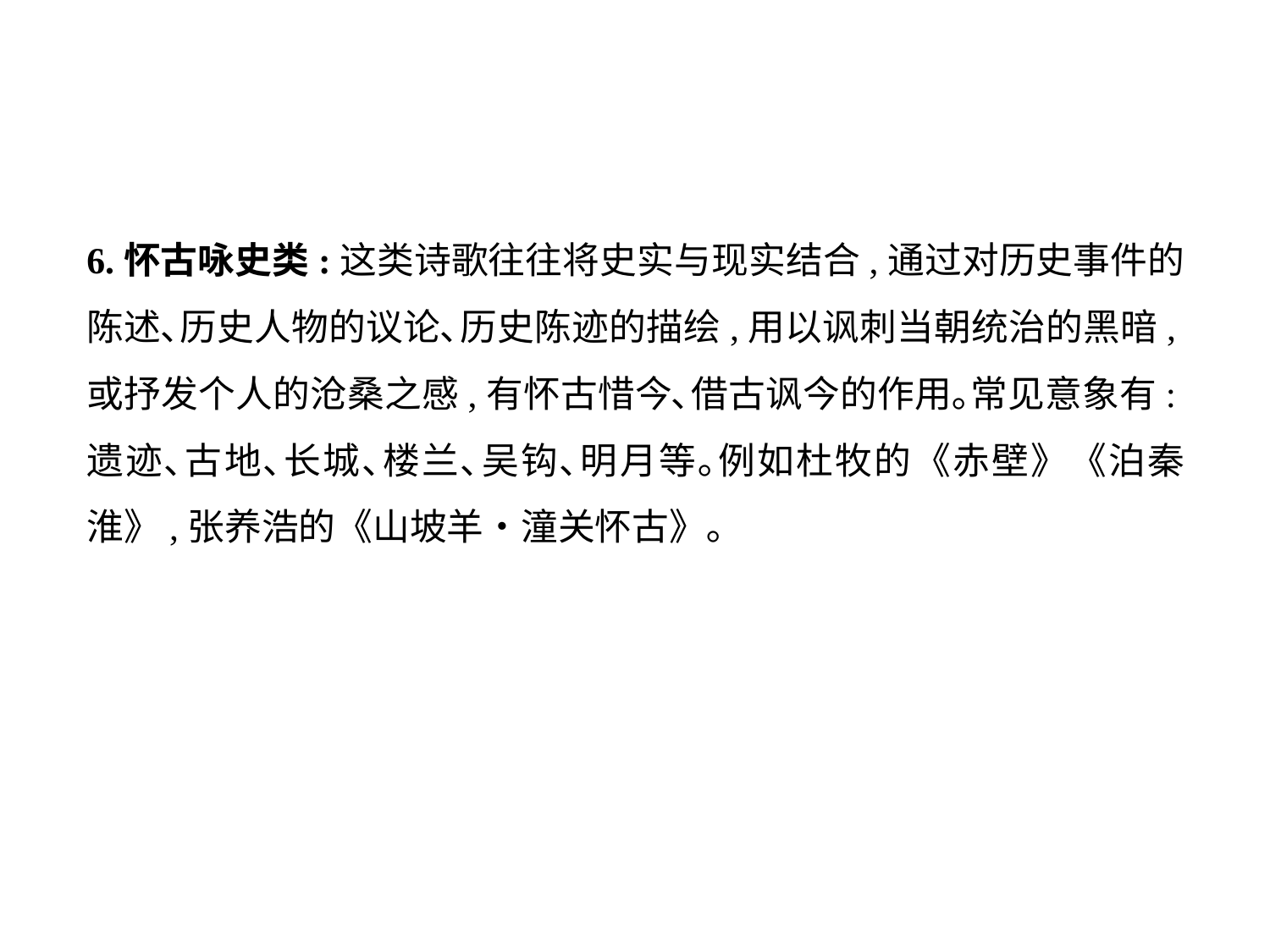

6.怀古咏史类:这类诗歌往往将史实与现实结合,通过对历史事件的陈述､历史人物的议论､历史陈迹的描绘,用以讽刺当朝统治的黑暗,或抒发个人的沧桑之感,有怀古惜今､借古讽今的作用｡常见意象有:遗迹､古地､长城､楼兰､吴钩､明月等｡例如杜牧的《赤壁》《泊秦淮》,张养浩的《山坡羊•潼关怀古》｡